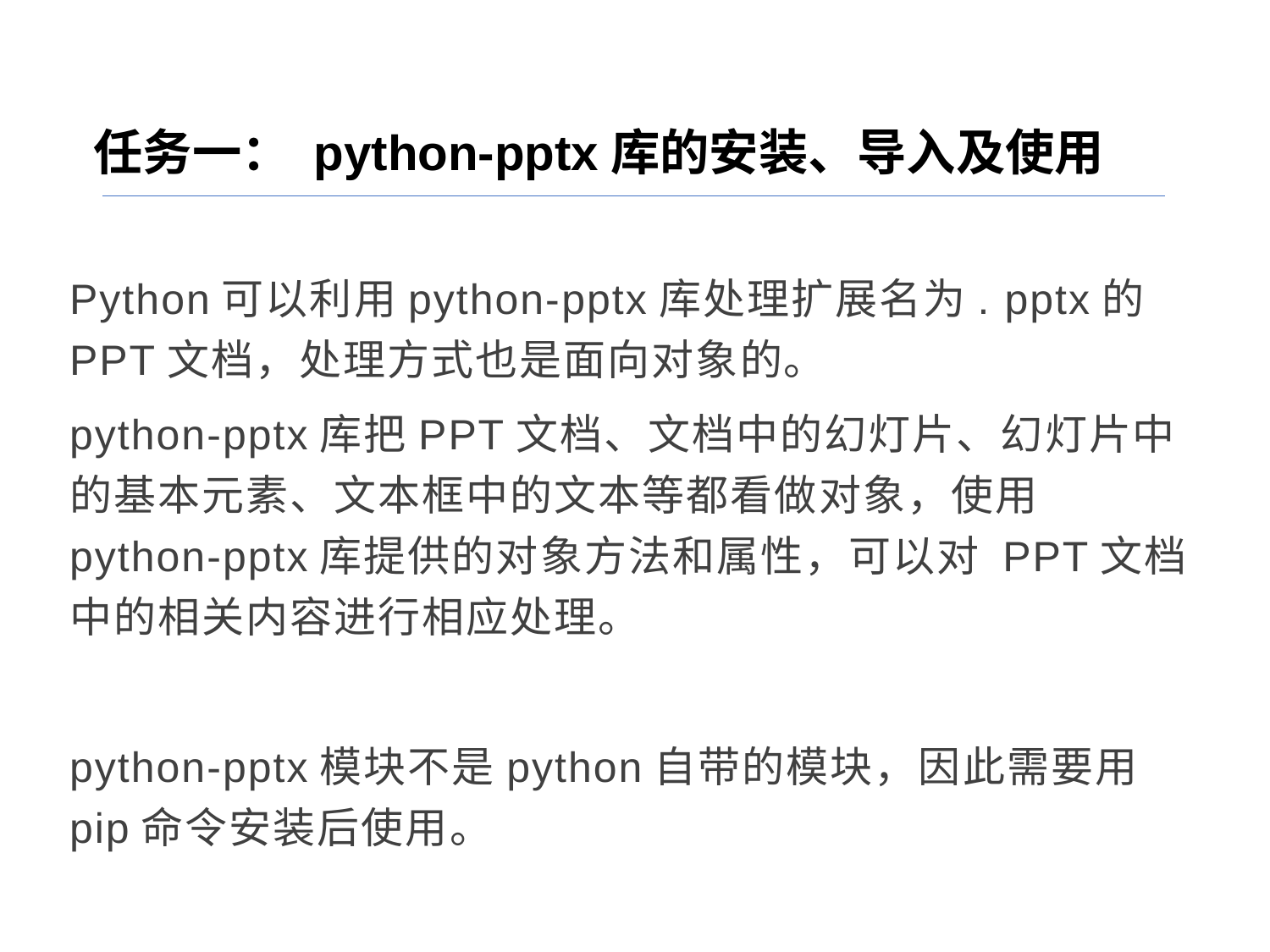

任务一： python-pptx库的安装、导入及使用
Python可以利用python-pptx库处理扩展名为. pptx的PPT文档，处理方式也是面向对象的。
python-pptx库把PPT文档、文档中的幻灯片、幻灯片中的基本元素、文本框中的文本等都看做对象，使用python-pptx库提供的对象方法和属性，可以对 PPT文档中的相关内容进行相应处理。

python-pptx模块不是python自带的模块，因此需要用pip命令安装后使用。